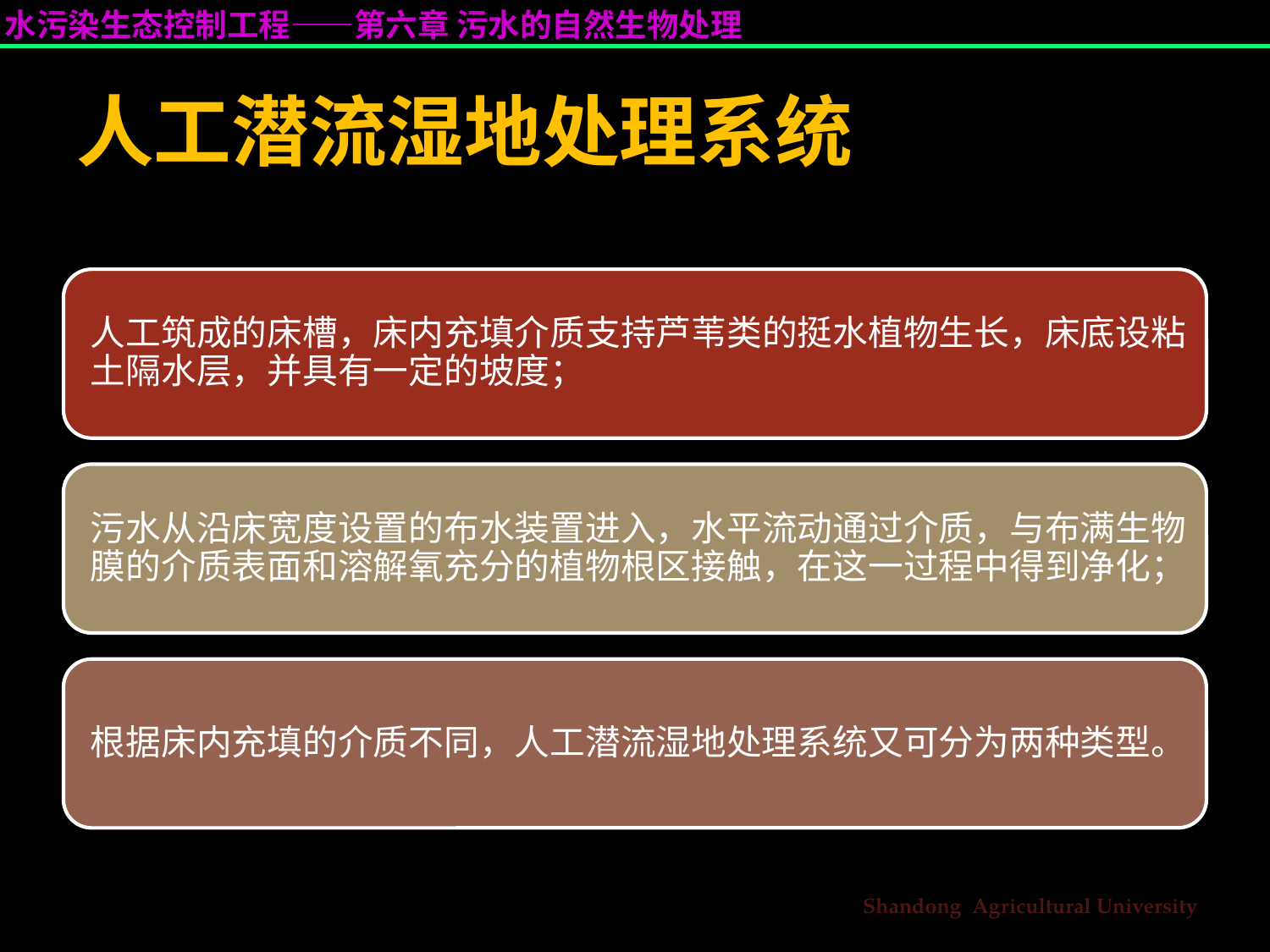

# 人工潜流湿地处理系统
人工筑成的床槽，床内充填介质支持芦苇类的挺水植物生长，床底设粘土隔水层，并具有一定的坡度；
污水从沿床宽度设置的布水装置进入，水平流动通过介质，与布满生物膜的介质表面和溶解氧充分的植物根区接触，在这一过程中得到净化；
根据床内充填的介质不同，人工潜流湿地处理系统又可分为两种类型。